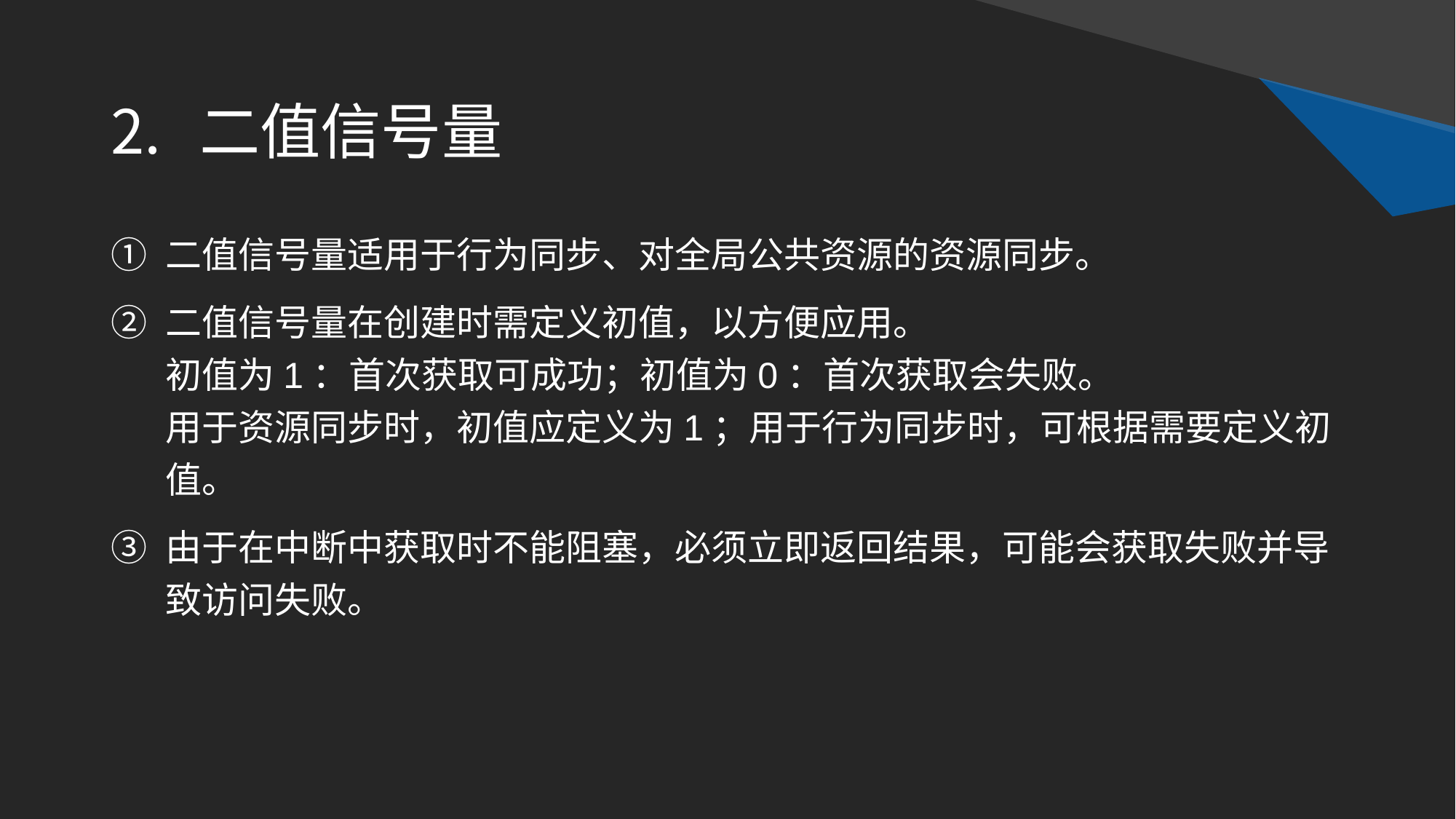

# 二值信号量
二值信号量适用于行为同步、对全局公共资源的资源同步。
二值信号量在创建时需定义初值，以方便应用。
初值为1：首次获取可成功；初值为0：首次获取会失败。
用于资源同步时，初值应定义为1；用于行为同步时，可根据需要定义初值。
由于在中断中获取时不能阻塞，必须立即返回结果，可能会获取失败并导致访问失败。